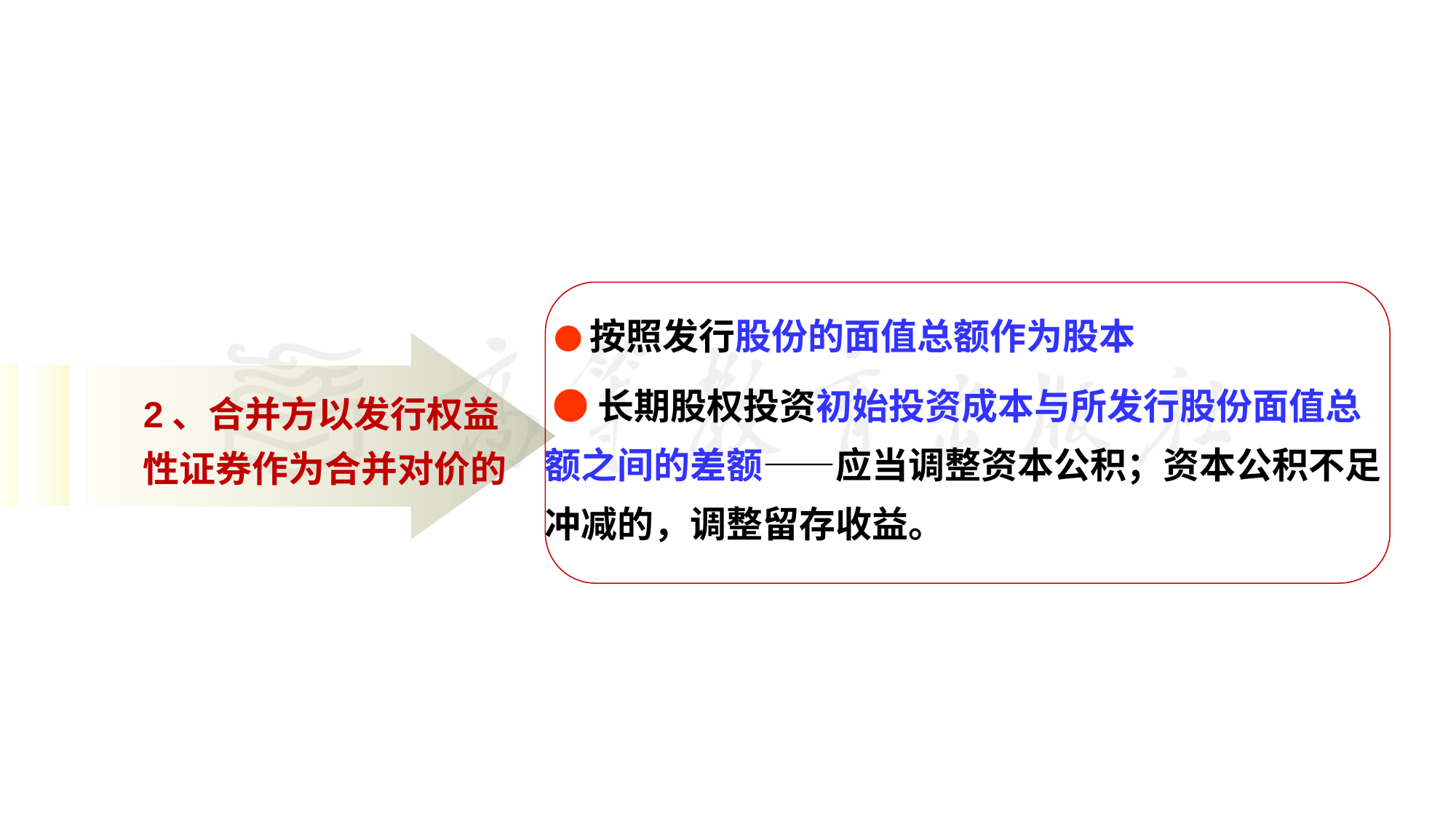

●按照发行股份的面值总额作为股本
 ●长期股权投资初始投资成本与所发行股份面值总额之间的差额——应当调整资本公积；资本公积不足冲减的，调整留存收益。

2、合并方以发行权益性证券作为合并对价的